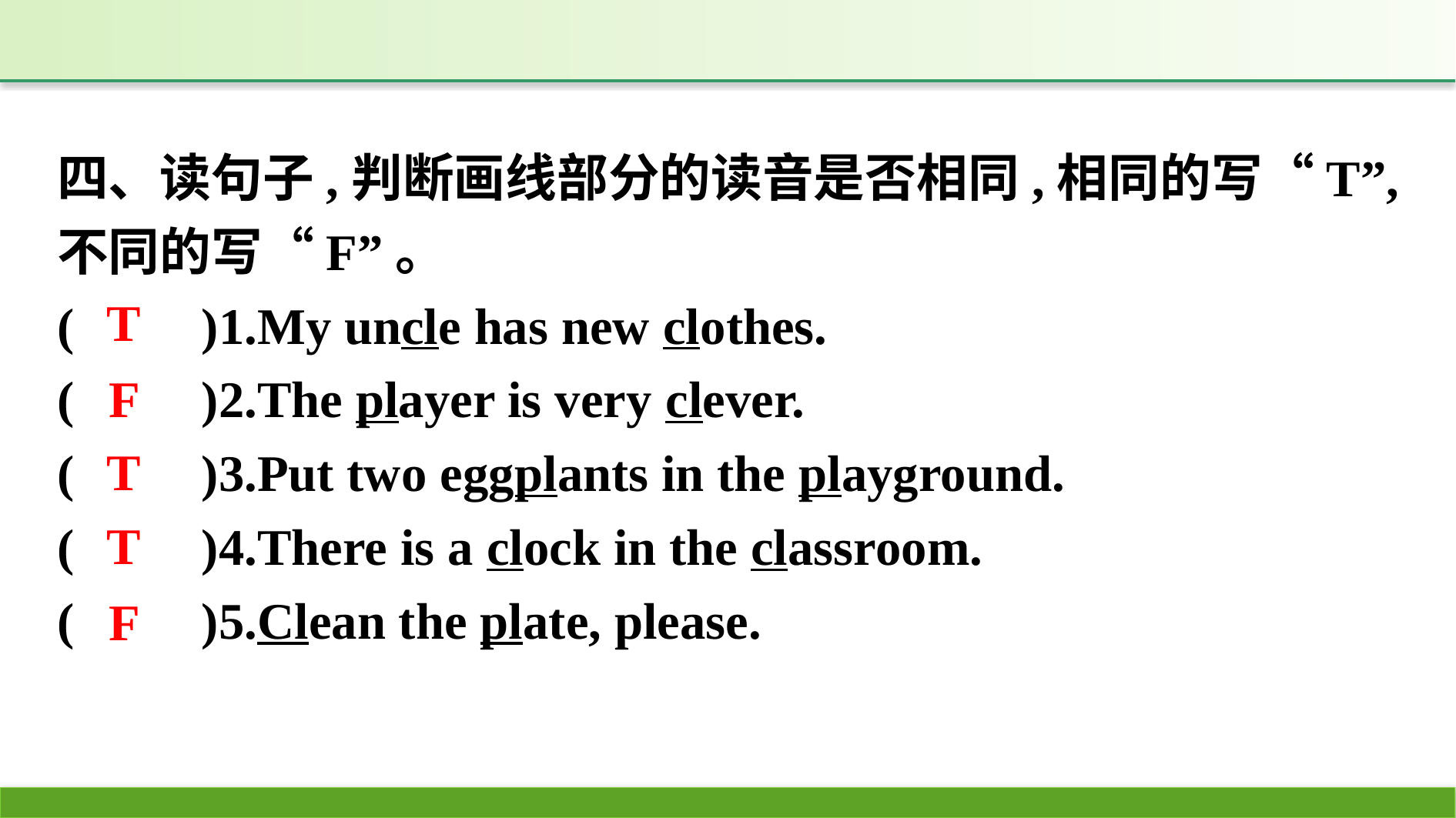

四、读句子,判断画线部分的读音是否相同,相同的写“T”,不同的写“F”。
(　　)1.My uncle has new clothes.
(　　)2.The player is very clever.
(　　)3.Put two eggplants in the playground.
(　　)4.There is a clock in the classroom.
(　　)5.Clean the plate, please.
T
F
T
T
F